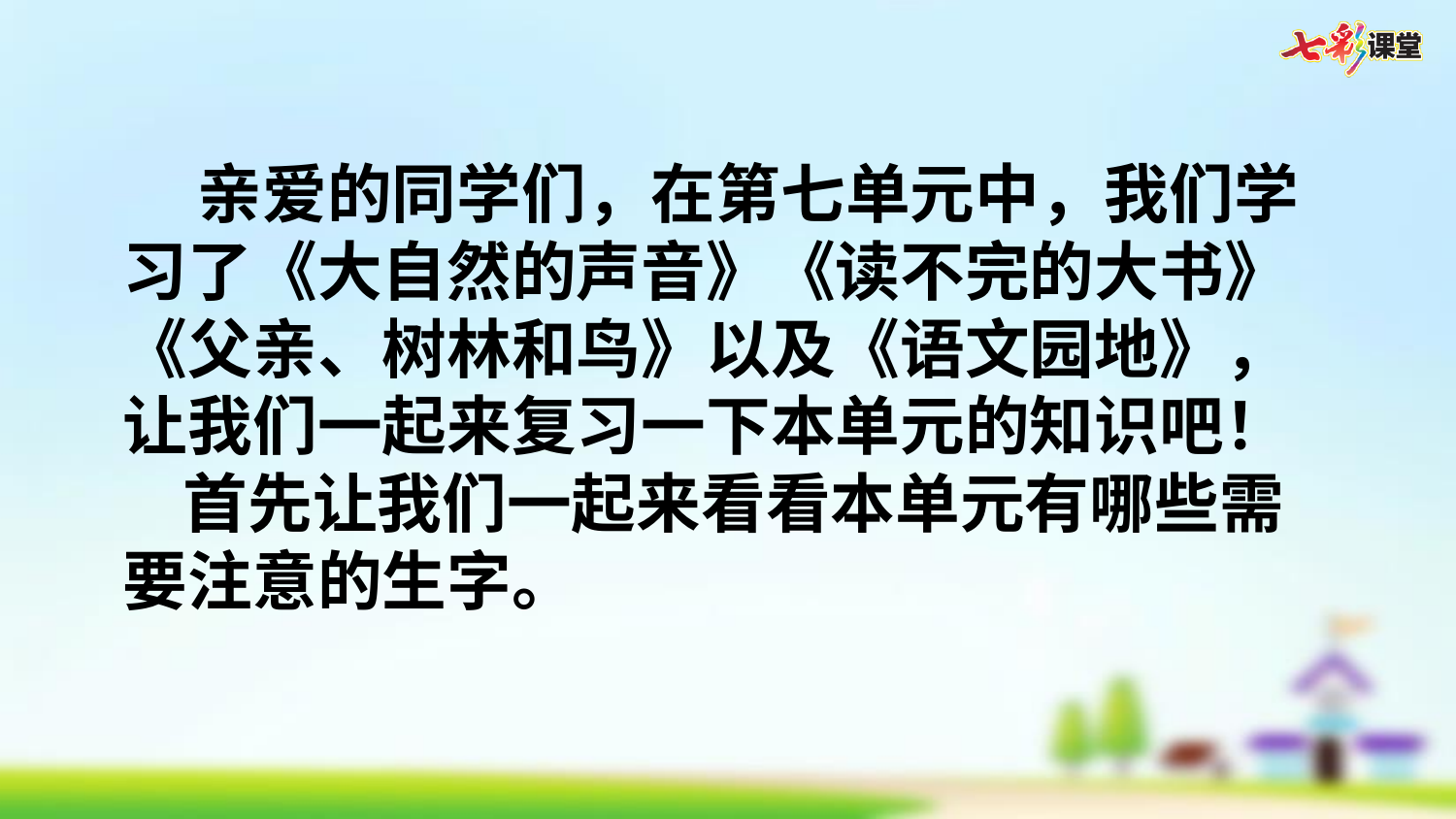

亲爱的同学们，在第七单元中，我们学习了《大自然的声音》《读不完的大书》《父亲、树林和鸟》以及《语文园地》，让我们一起来复习一下本单元的知识吧！
   首先让我们一起来看看本单元有哪些需要注意的生字。